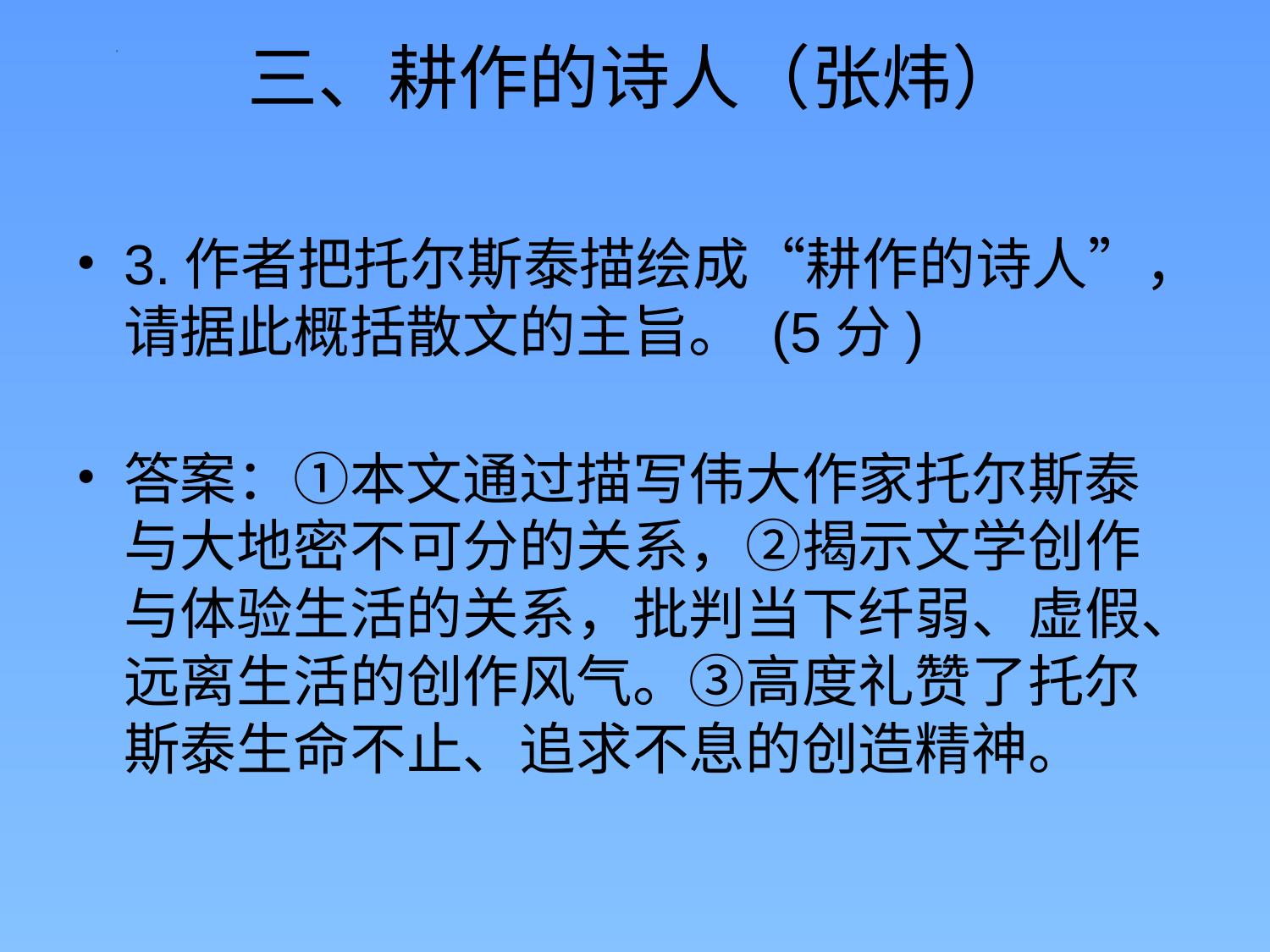

# 三、耕作的诗人（张炜）
3.作者把托尔斯泰描绘成“耕作的诗人”，请据此概括散文的主旨。 (5分)
答案：①本文通过描写伟大作家托尔斯泰与大地密不可分的关系，②揭示文学创作与体验生活的关系，批判当下纤弱、虚假、远离生活的创作风气。③高度礼赞了托尔斯泰生命不止、追求不息的创造精神。